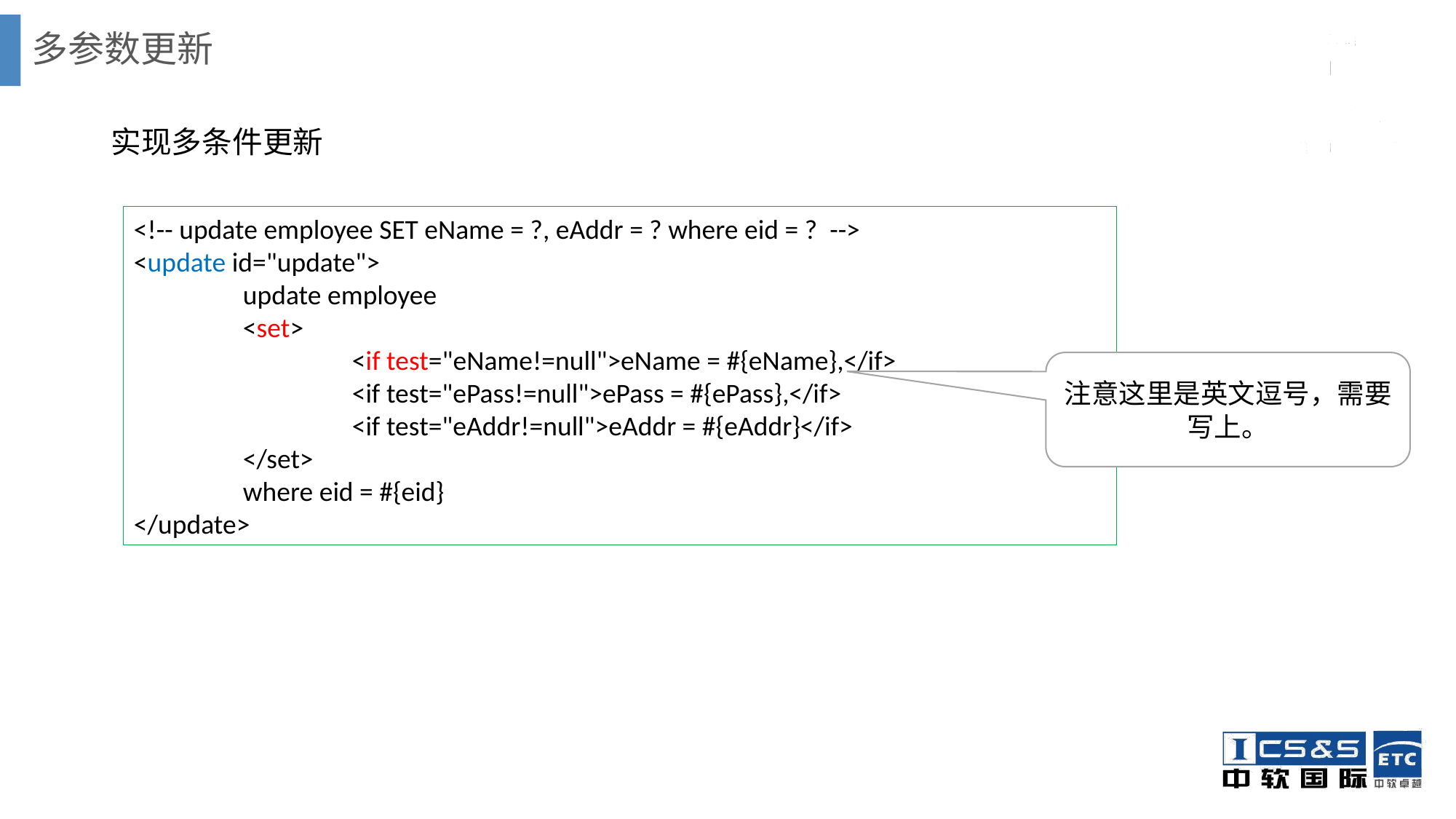

# 多参数更新
实现多条件更新
<!-- update employee SET eName = ?, eAddr = ? where eid = ?  -->
<update id="update">
	update employee
	<set>
		<if test="eName!=null">eName = #{eName},</if>
		<if test="ePass!=null">ePass = #{ePass},</if>
		<if test="eAddr!=null">eAddr = #{eAddr}</if>
	</set>
	where eid = #{eid}
</update>
注意这里是英文逗号，需要写上。